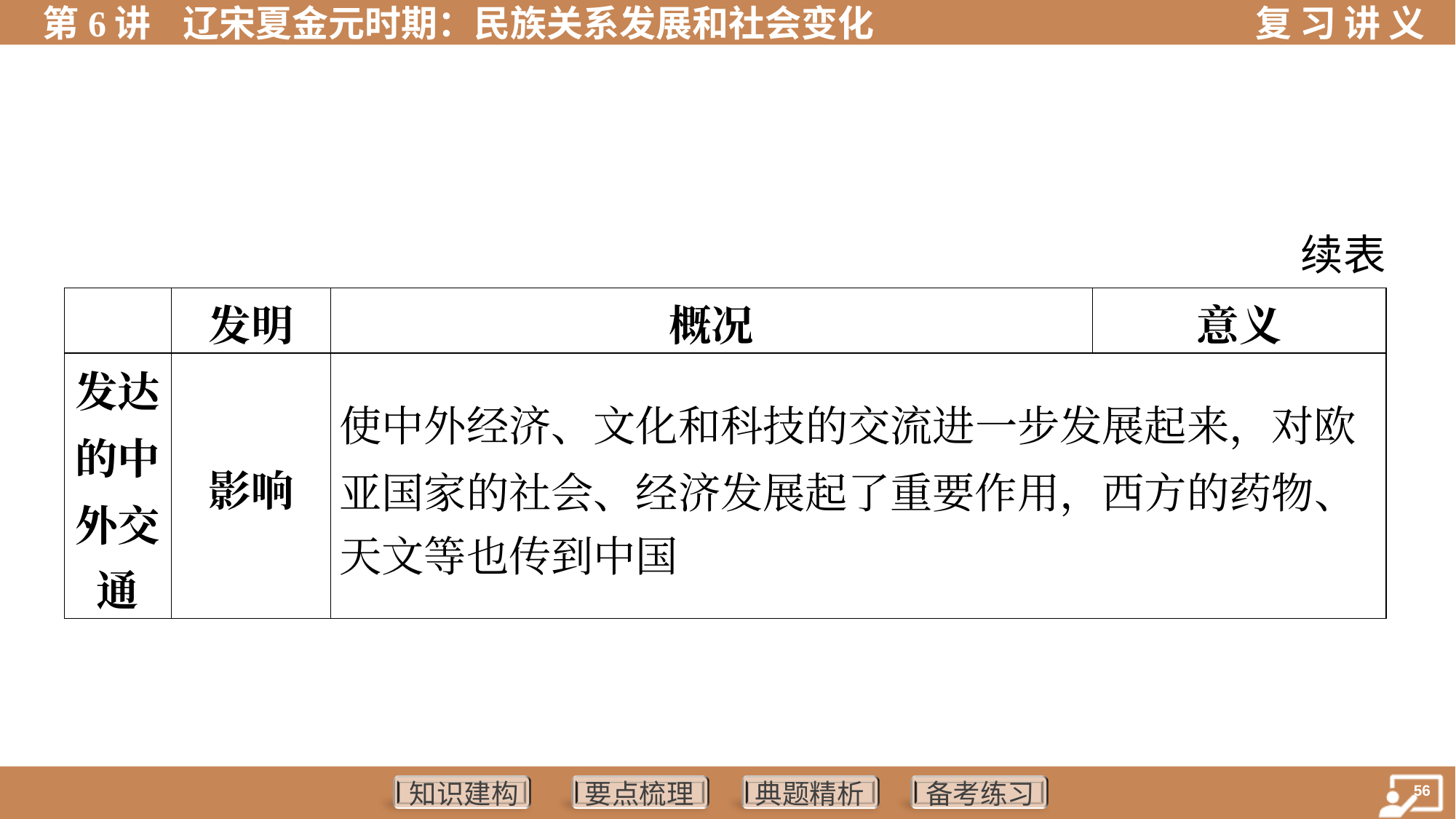

续表
|  | 发明 | 概况 | 意义 |
| --- | --- | --- | --- |
| 发达 的中 外交 通 | 影响 | 使中外经济、文化和科技的交流进一步发展起来，对欧 亚国家的社会、经济发展起了重要作用，西方的药物、 天文等也传到中国 |  |